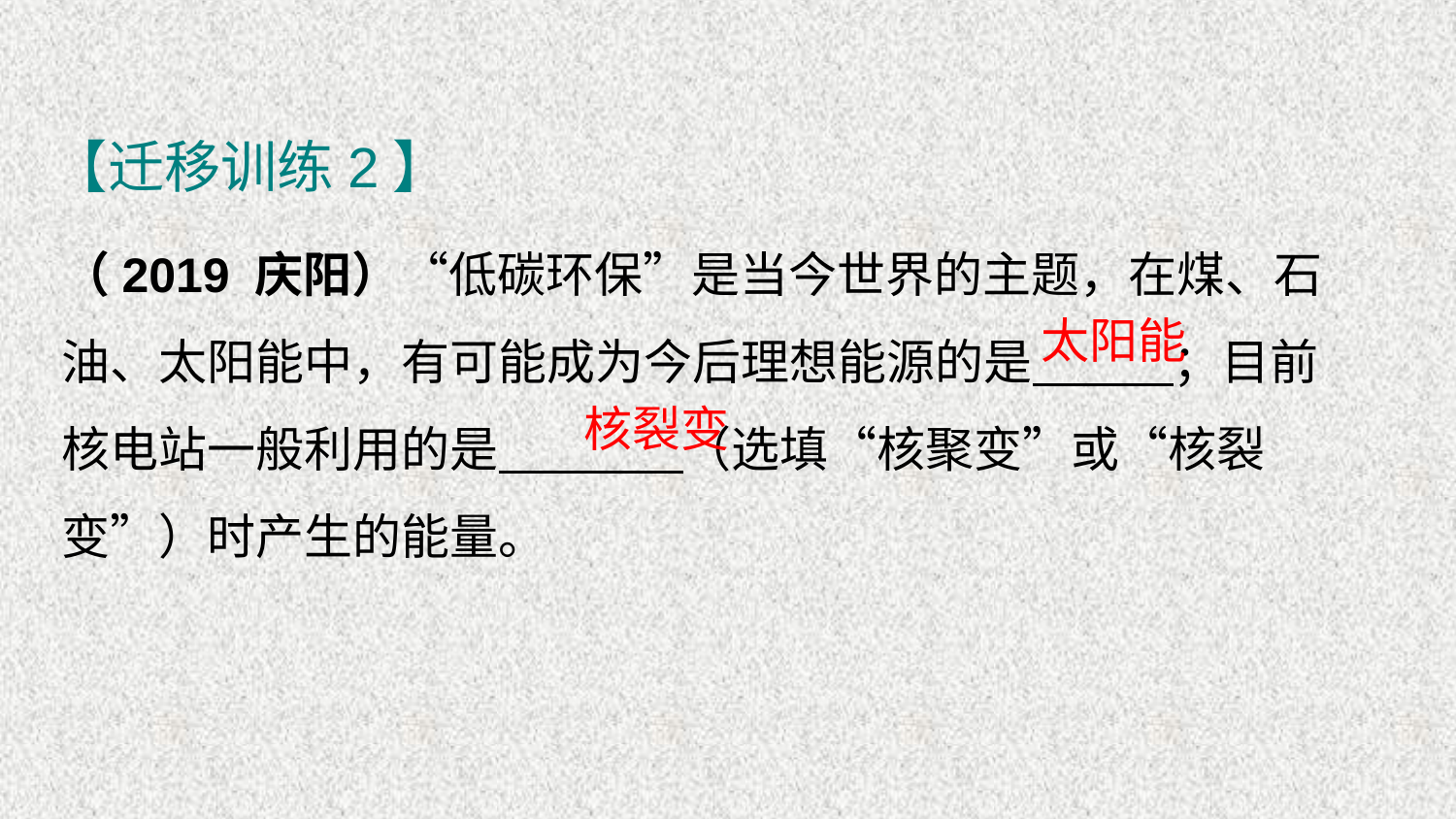

【迁移训练2】
（2019 庆阳）“低碳环保”是当今世界的主题，在煤、石油、太阳能中，有可能成为今后理想能源的是　    　；目前核电站一般利用的是　        　（选填“核聚变”或“核裂变”）时产生的能量。
太阳能
核裂变